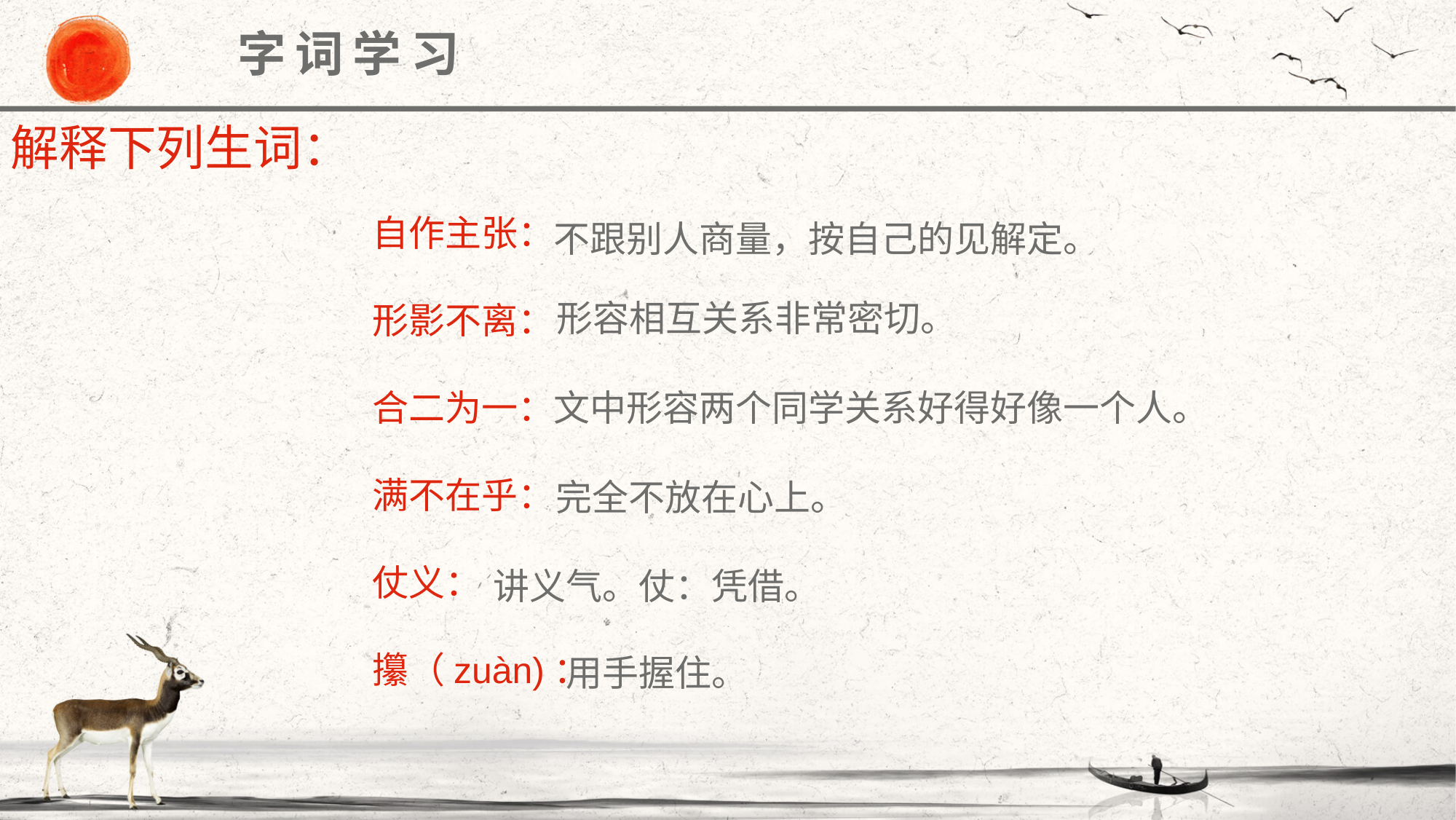

字词学习

解释下列生词：
自作主张：

形影不离：

合二为一：

满不在乎：

仗义：

攥（zuàn)：
不跟别人商量，按自己的见解定。
形容相互关系非常密切。
文中形容两个同学关系好得好像一个人。
完全不放在心上。
讲义气。仗：凭借。
用手握住。